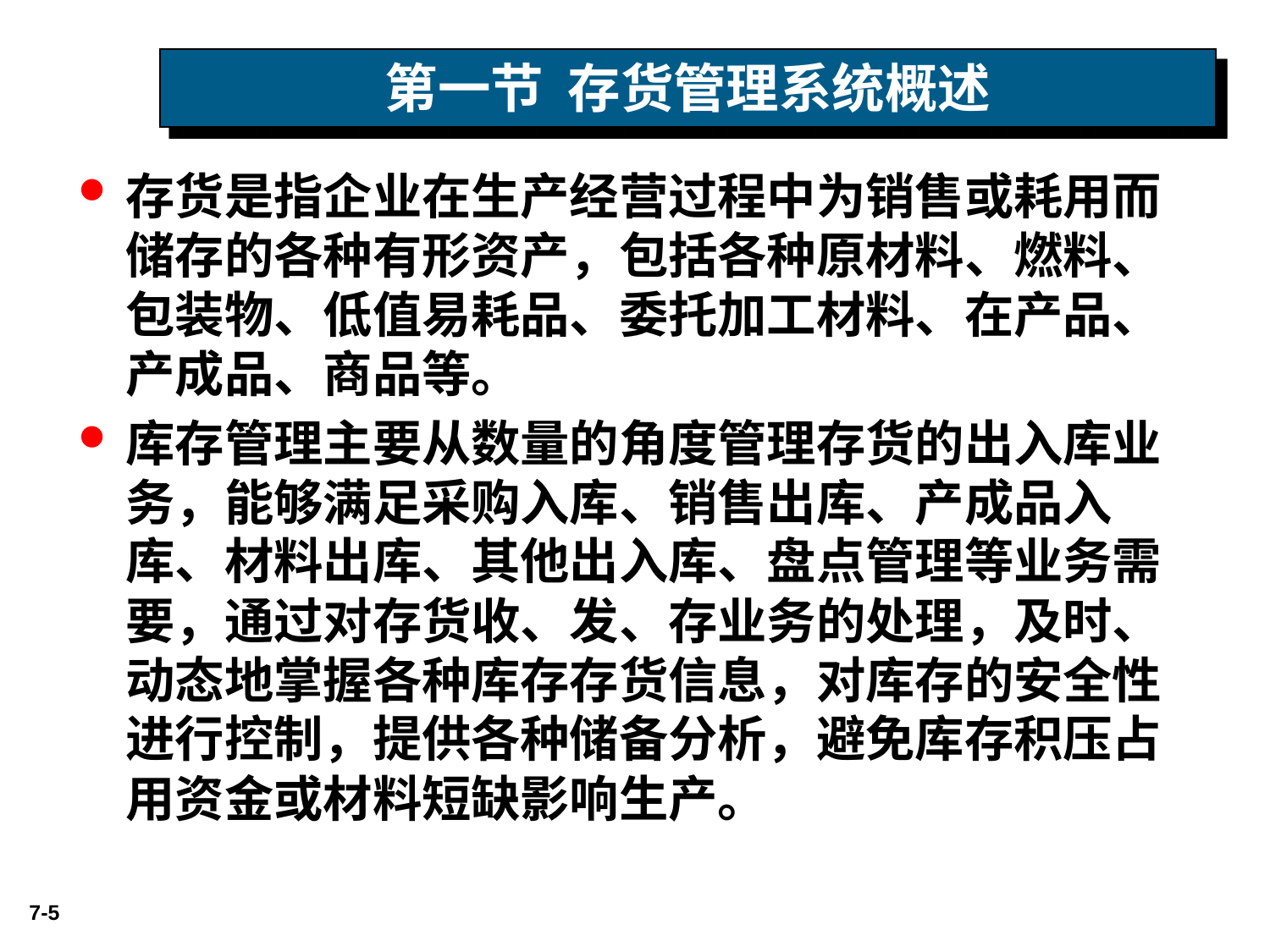

# 第一节  存货管理系统概述
存货是指企业在生产经营过程中为销售或耗用而储存的各种有形资产，包括各种原材料、燃料、包装物、低值易耗品、委托加工材料、在产品、产成品、商品等。
库存管理主要从数量的角度管理存货的出入库业务，能够满足采购入库、销售出库、产成品入库、材料出库、其他出入库、盘点管理等业务需要，通过对存货收、发、存业务的处理，及时、动态地掌握各种库存存货信息，对库存的安全性进行控制，提供各种储备分析，避免库存积压占用资金或材料短缺影响生产。